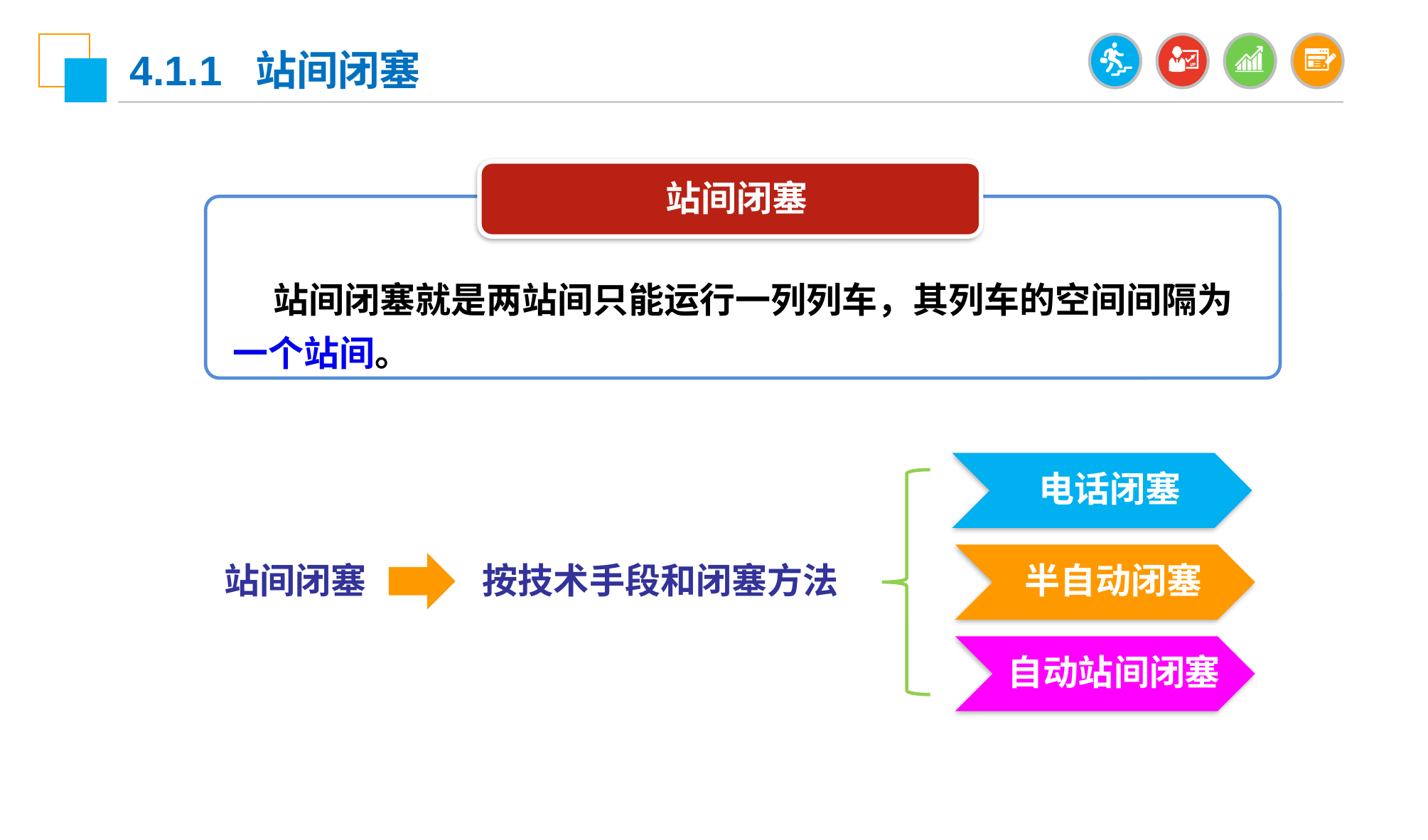

4.1.1  站间闭塞

站间闭塞

    站间闭塞就是两站间只能运行一列列车，其列车的空间间隔为一个站间。

电话闭塞

半自动闭塞
站间闭塞

按技术手段和闭塞方法

自动站间闭塞